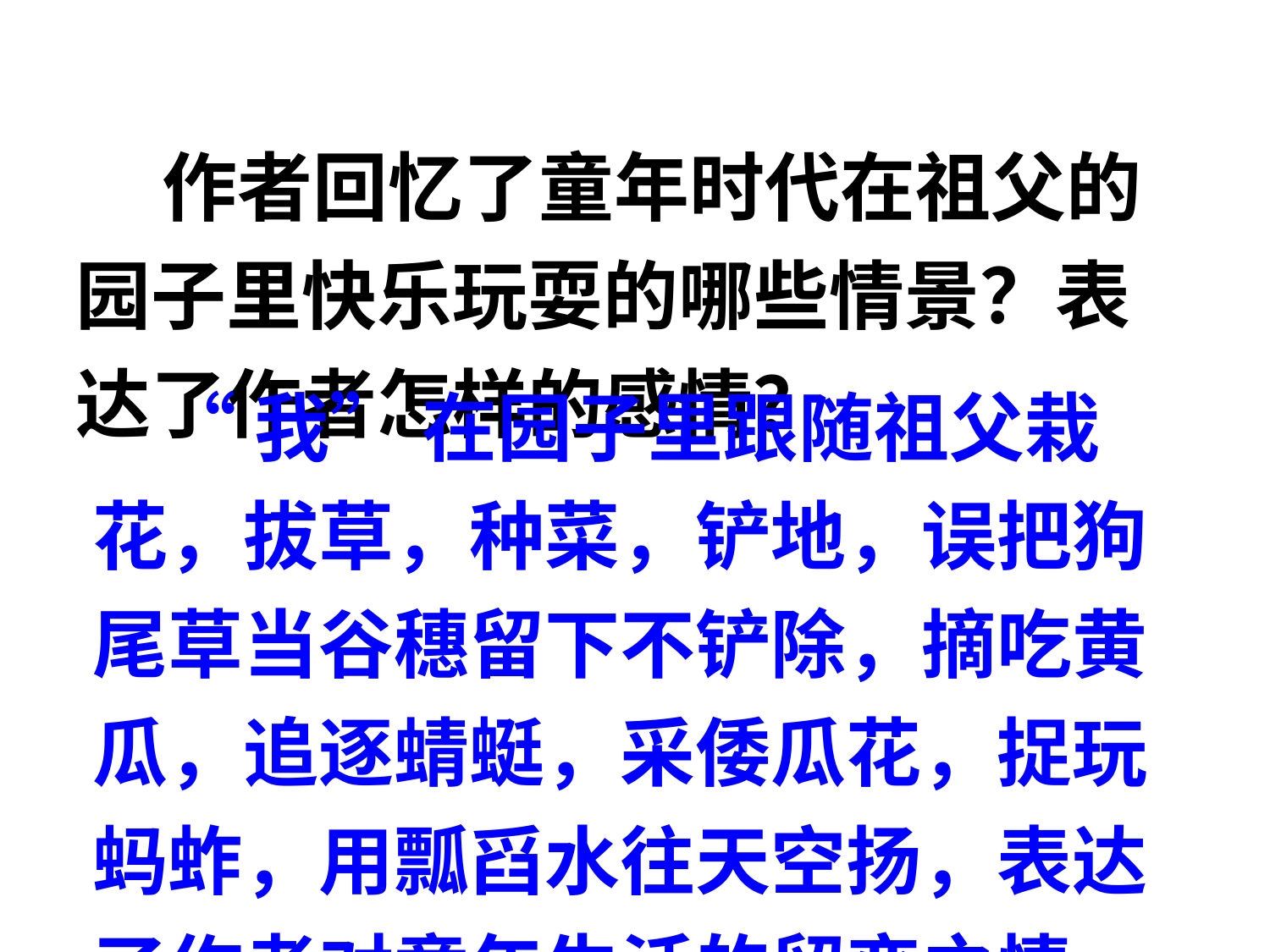

作者回忆了童年时代在祖父的园子里快乐玩耍的哪些情景？表达了作者怎样的感情？
    “我” 在园子里跟随祖父栽花，拔草，种菜，铲地，误把狗尾草当谷穗留下不铲除，摘吃黄瓜，追逐蜻蜓，采倭瓜花，捉玩蚂蚱，用瓢舀水往天空扬，表达了作者对童年生活的留恋之情。